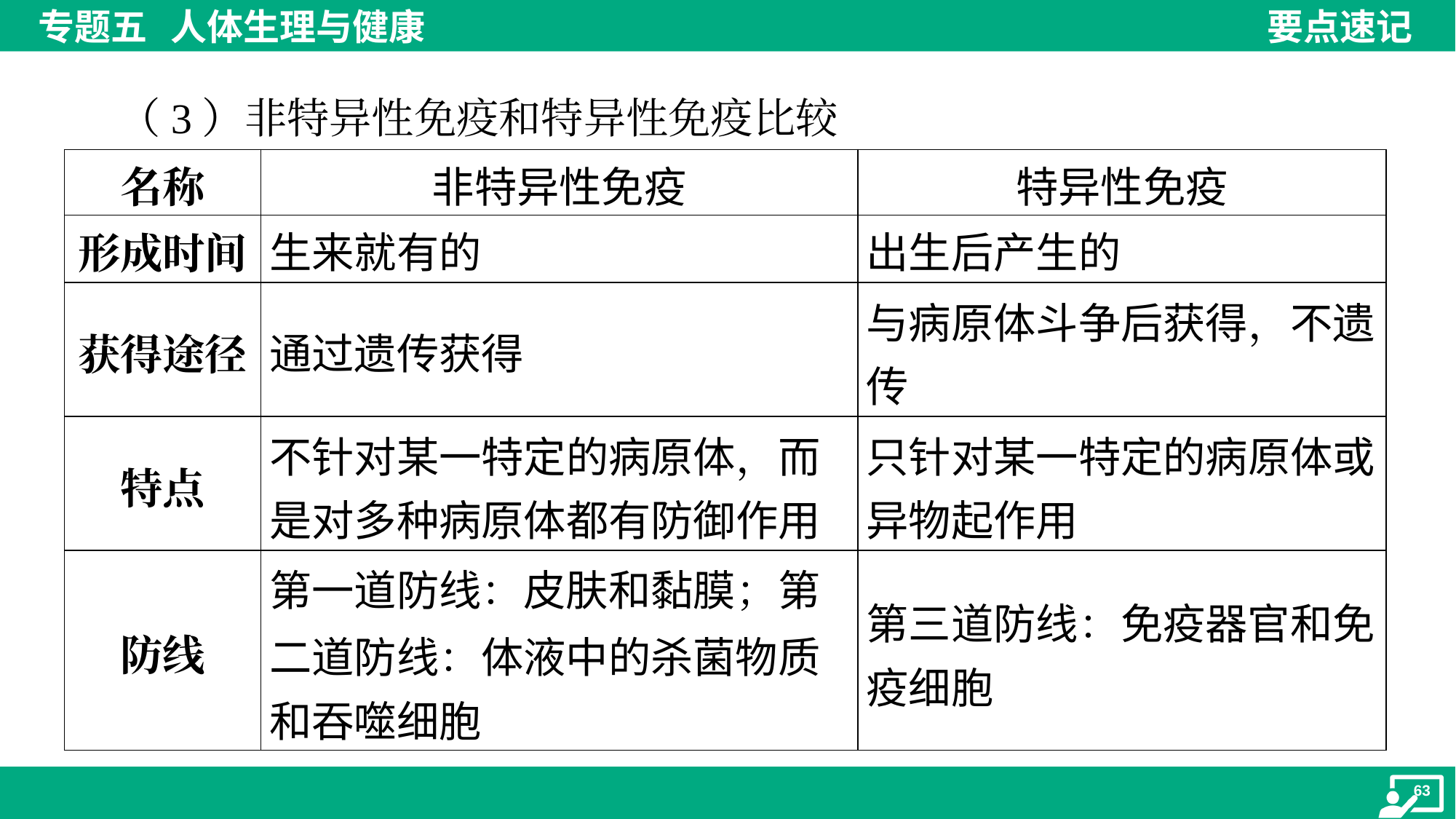

（3）非特异性免疫和特异性免疫比较
| 名称 | 非特异性免疫 | 特异性免疫 |
| --- | --- | --- |
| 形成时间 | 生来就有的 | 出生后产生的 |
| 获得途径 | 通过遗传获得 | 与病原体斗争后获得，不遗 传 |
| 特点 | 不针对某一特定的病原体，而 是对多种病原体都有防御作用 | 只针对某一特定的病原体或 异物起作用 |
| 防线 | 第一道防线：皮肤和黏膜；第 二道防线：体液中的杀菌物质 和吞噬细胞 | 第三道防线：免疫器官和免 疫细胞 |